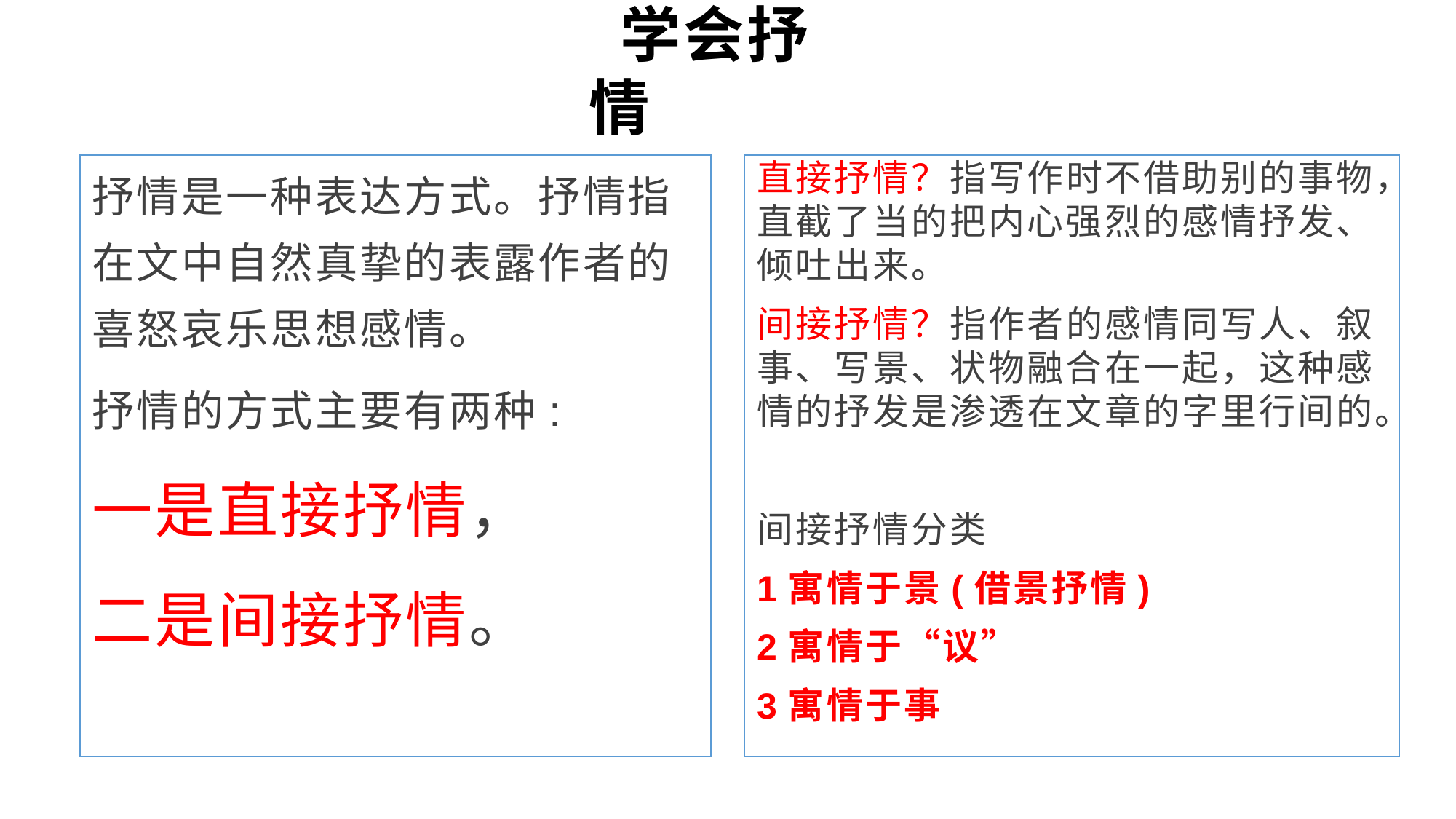

# 学会抒情
抒情是一种表达方式。抒情指在文中自然真挚的表露作者的喜怒哀乐思想感情。
抒情的方式主要有两种:
一是直接抒情，
二是间接抒情。
直接抒情？指写作时不借助别的事物，直截了当的把内心强烈的感情抒发、倾吐出来。
间接抒情？指作者的感情同写人、叙事、写景、状物融合在一起，这种感情的抒发是渗透在文章的字里行间的。

间接抒情分类
1寓情于景(借景抒情)
2寓情于“议”
3寓情于事